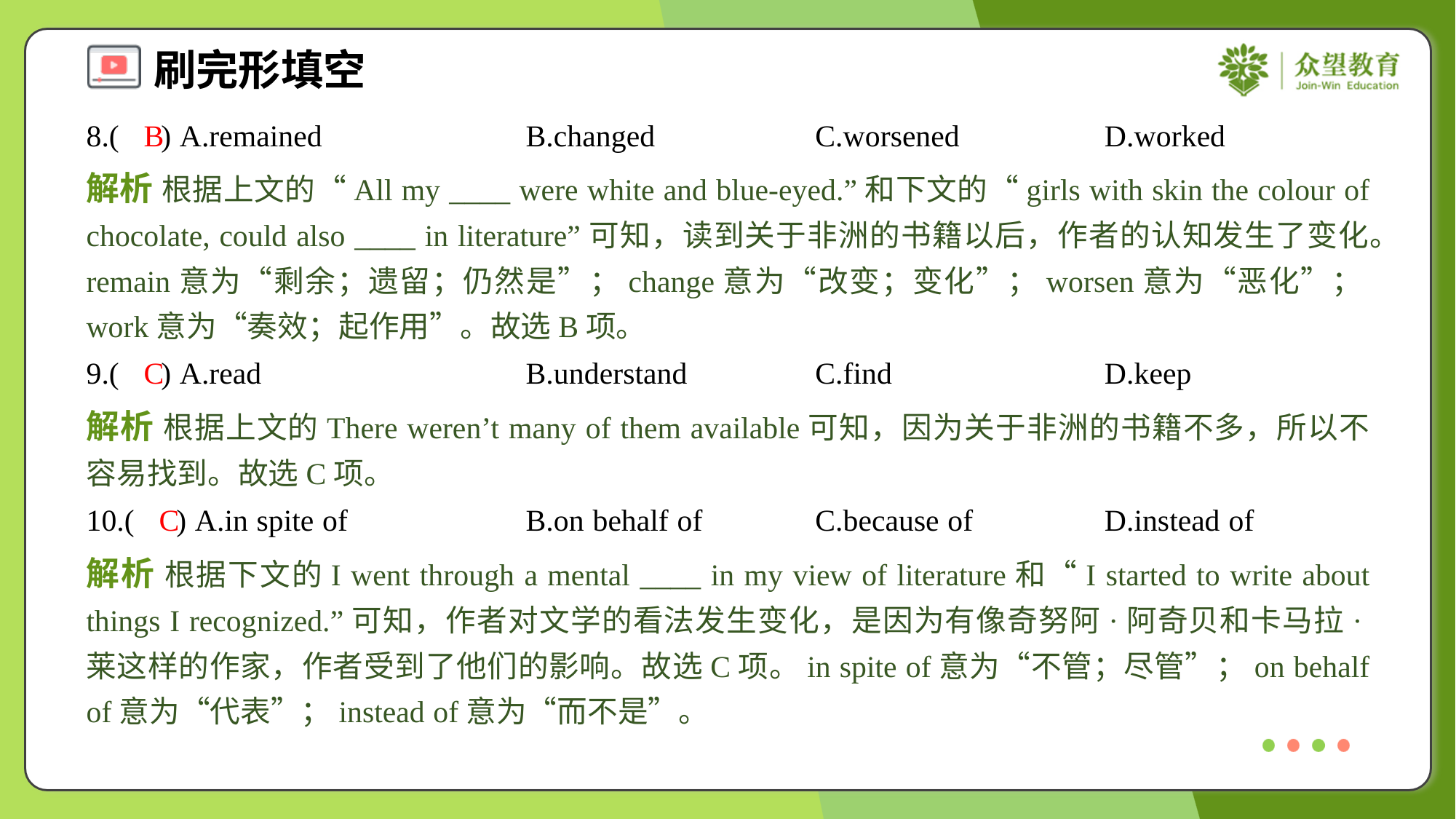

8.(     ) A.remained	B.changed	C.worsened	D.worked
B
解析 根据上文的“All my ____ were white and blue-eyed.”和下文的“girls with skin the colour of chocolate, could also ____ in literature”可知，读到关于非洲的书籍以后，作者的认知发生了变化。remain意为“剩余；遗留；仍然是”；change意为“改变；变化”；worsen意为“恶化”；work意为“奏效；起作用”。故选B项。
9.(     ) A.read	B.understand	C.find	D.keep
C
解析 根据上文的There weren’t many of them available可知，因为关于非洲的书籍不多，所以不容易找到。故选C项。
10.(     ) A.in spite of	B.on behalf of	C.because of	D.instead of
C
解析 根据下文的I went through a mental ____ in my view of literature和“I started to write about things I recognized.”可知，作者对文学的看法发生变化，是因为有像奇努阿·阿奇贝和卡马拉·莱这样的作家，作者受到了他们的影响。故选C项。in spite of意为“不管；尽管”；on behalf of意为“代表”；instead of意为“而不是”。